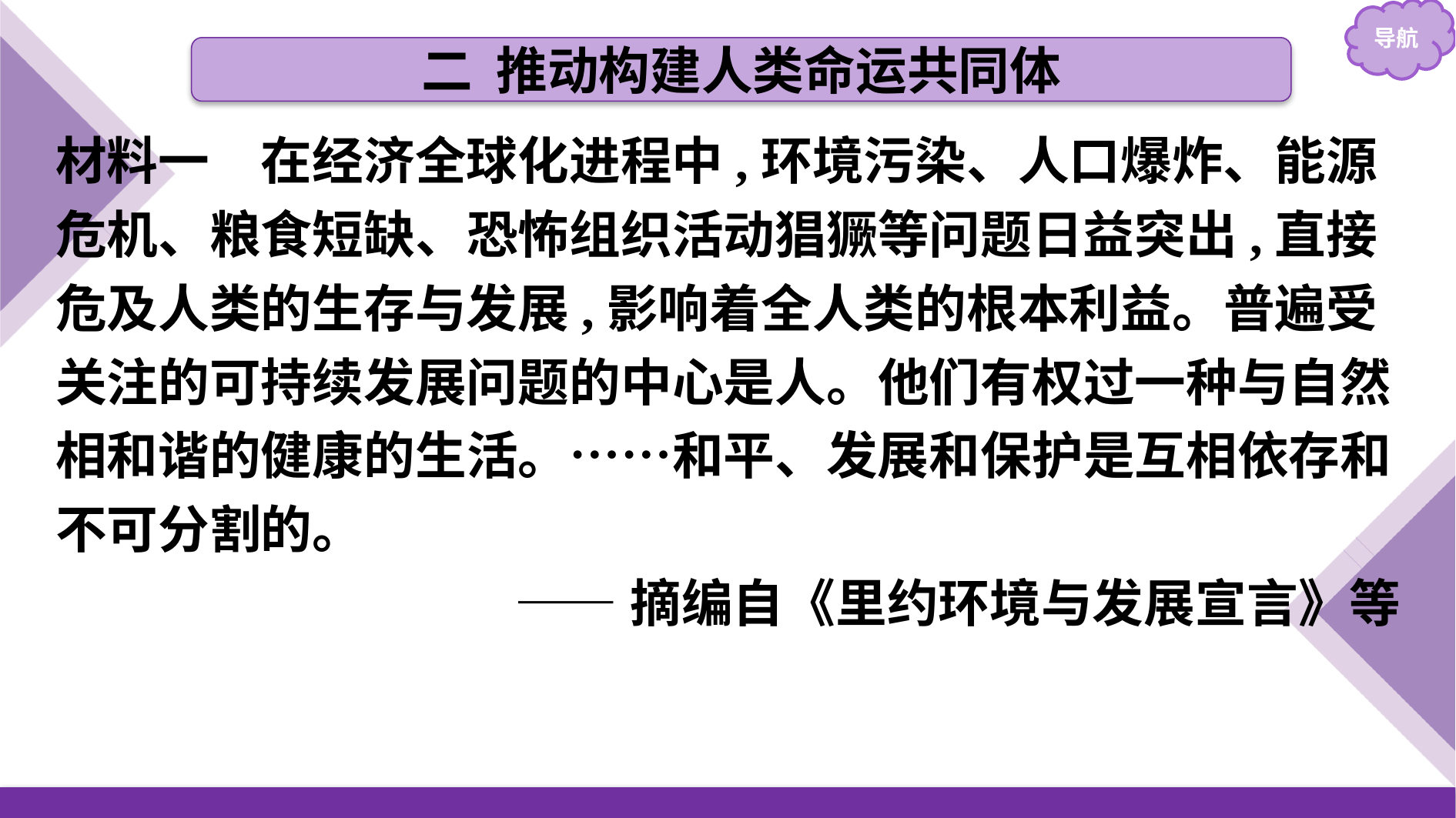

二  推动构建人类命运共同体
材料一　在经济全球化进程中,环境污染、人口爆炸、能源危机、粮食短缺、恐怖组织活动猖獗等问题日益突出,直接危及人类的生存与发展,影响着全人类的根本利益。普遍受关注的可持续发展问题的中心是人。他们有权过一种与自然相和谐的健康的生活。……和平、发展和保护是互相依存和不可分割的。
——摘编自《里约环境与发展宣言》等